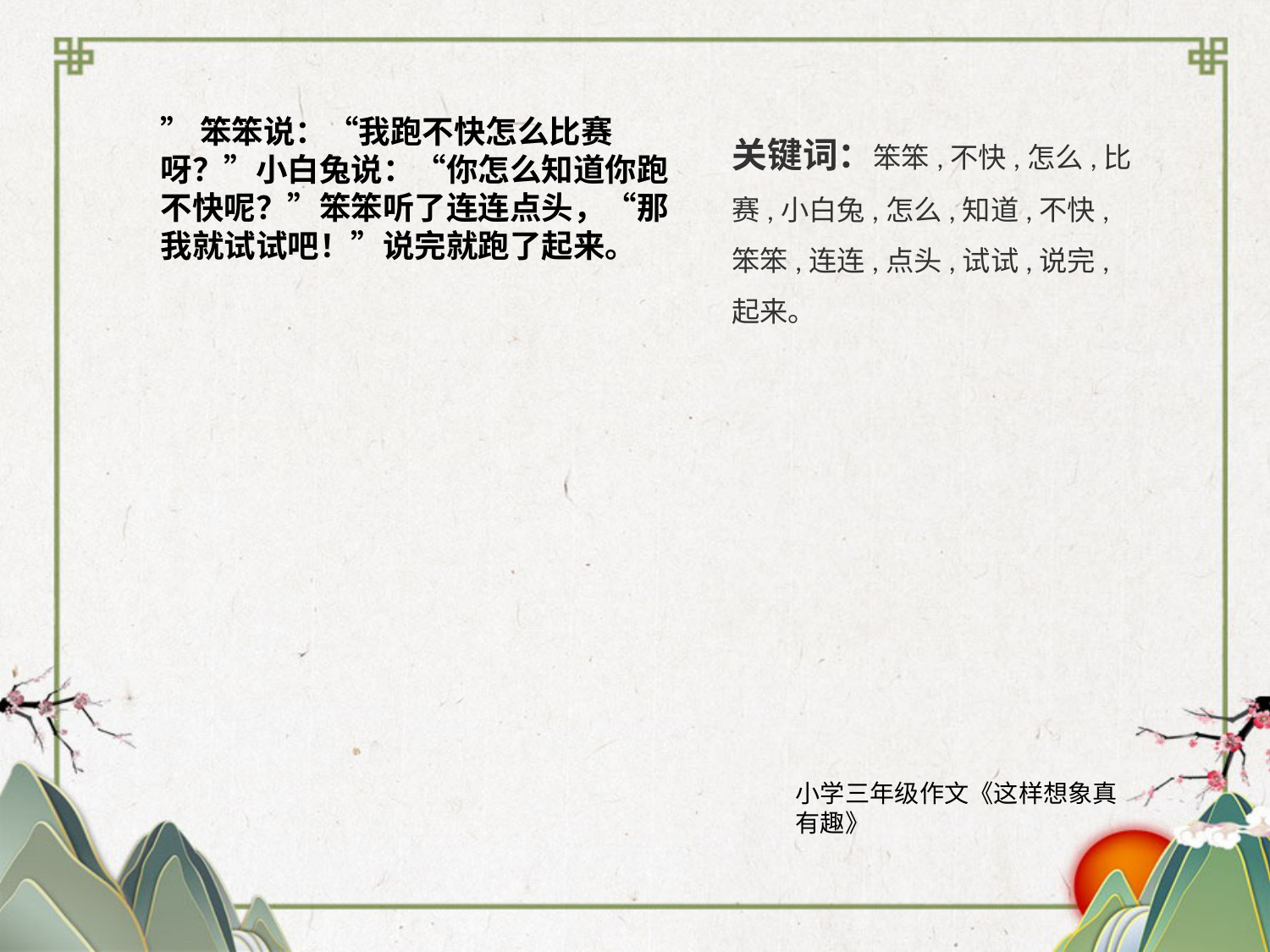

”笨笨说：“我跑不快怎么比赛呀？”小白兔说：“你怎么知道你跑不快呢？”笨笨听了连连点头，“那我就试试吧！”说完就跑了起来。
关键词：笨笨,不快,怎么,比赛,小白兔,怎么,知道,不快,笨笨,连连,点头,试试,说完,起来。
小学三年级作文《这样想象真有趣》